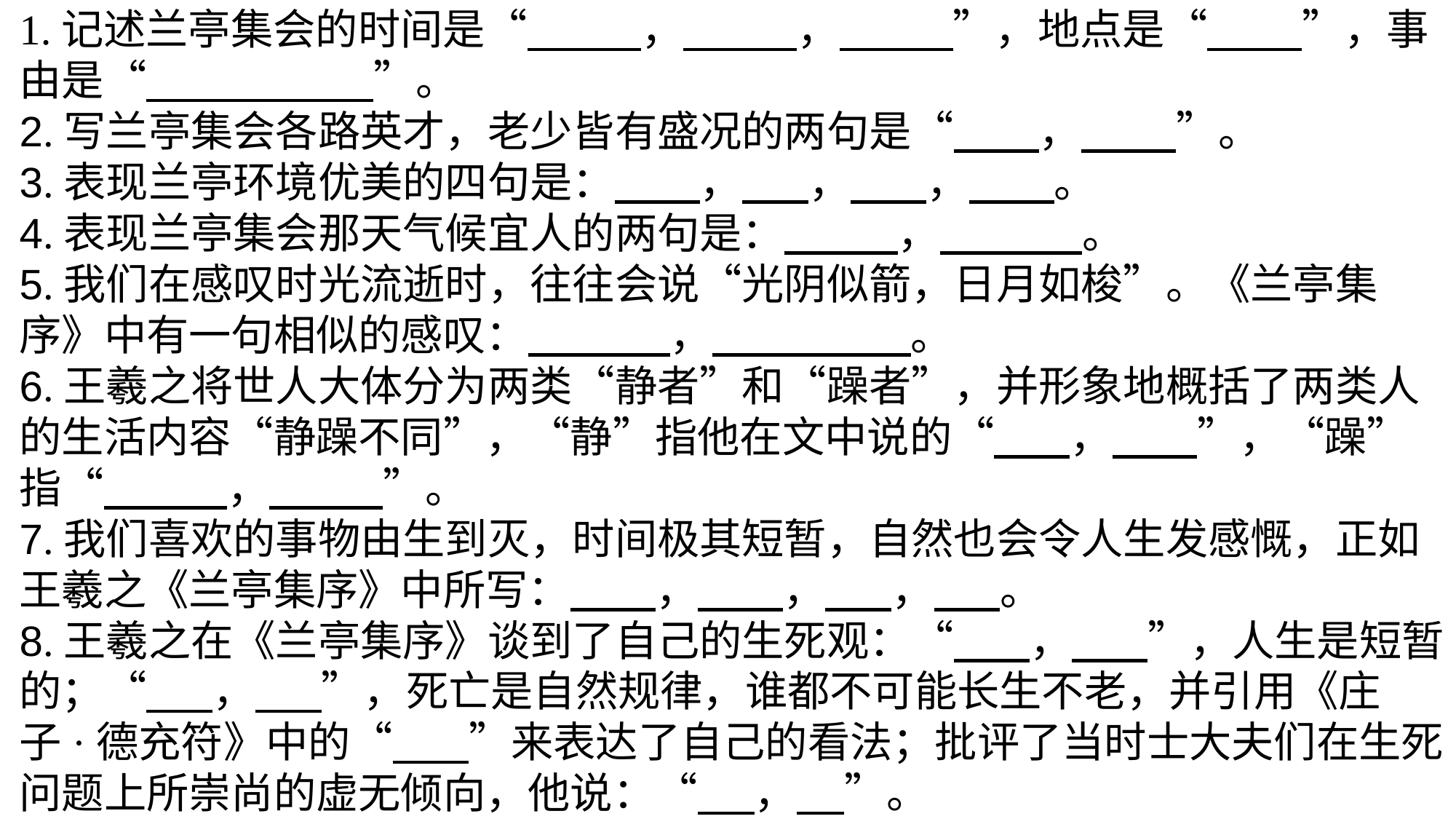

1.记述兰亭集会的时间是“            ，            ，            ”，地点是“          ”，事由是“                        ”。
2.写兰亭集会各路英才，老少皆有盛况的两句是“         ，          ”。
3.表现兰亭环境优美的四句是：         ，       ，        ，         。
4.表现兰亭集会那天气候宜人的两句是：            ，               。
5.我们在感叹时光流逝时，往往会说“光阴似箭，日月如梭”。《兰亭集序》中有一句相似的感叹：               ，                     。
6.王羲之将世人大体分为两类“静者”和“躁者”，并形象地概括了两类人的生活内容“静躁不同”，“静”指他在文中说的“        ，         ”，“躁”指“             ，            ”。
7.我们喜欢的事物由生到灭，时间极其短暂，自然也会令人生发感慨，正如王羲之《兰亭集序》中所写：         ，         ，       ，       。
8.王羲之在《兰亭集序》谈到了自己的生死观：“        ，        ”，人生是短暂的；“       ，       ”，死亡是自然规律，谁都不可能长生不老，并引用《庄子·德充符》中的“        ”来表达了自己的看法；批评了当时士大夫们在生死问题上所崇尚的虚无倾向，他说：“      ，     ”。